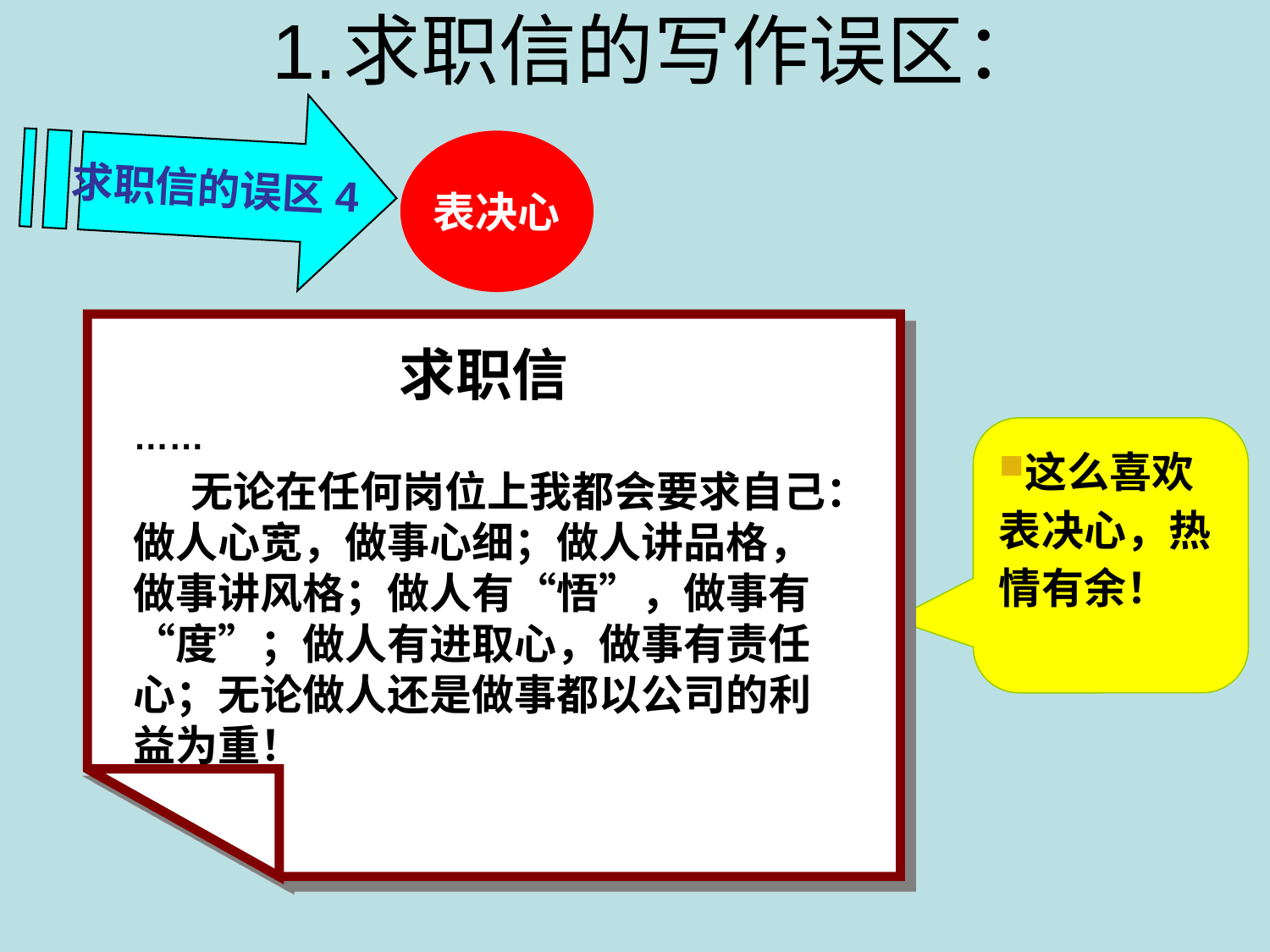

求职信的写作误区：
求职信的误区4
表决心
求职信
……
     无论在任何岗位上我都会要求自己：做人心宽，做事心细；做人讲品格，做事讲风格；做人有“悟”，做事有“度”；做人有进取心，做事有责任心；无论做人还是做事都以公司的利益为重！
这么喜欢表决心，热情有余！